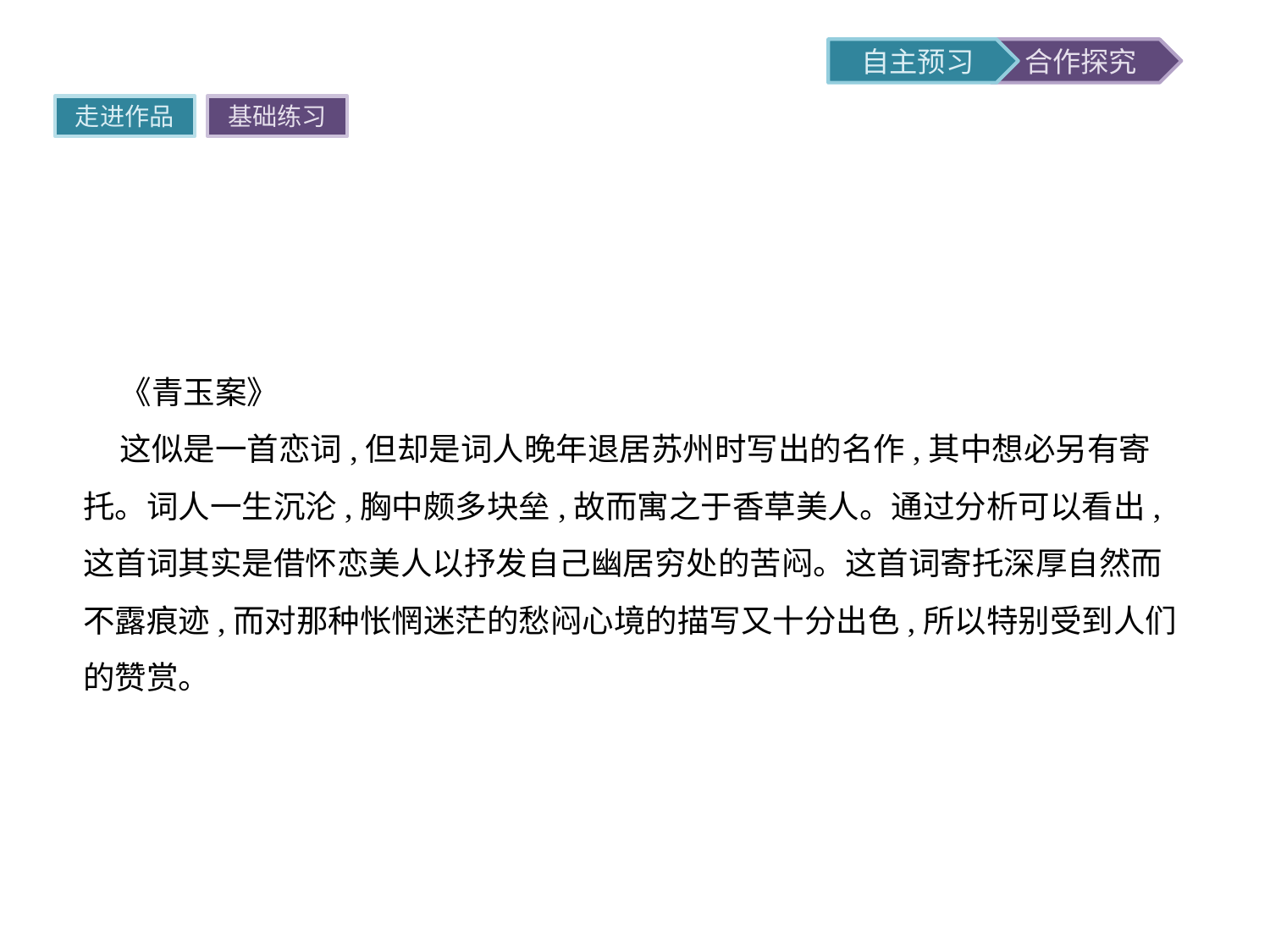

走进作品
基础练习
《青玉案》
这似是一首恋词,但却是词人晚年退居苏州时写出的名作,其中想必另有寄托。词人一生沉沦,胸中颇多块垒,故而寓之于香草美人。通过分析可以看出,这首词其实是借怀恋美人以抒发自己幽居穷处的苦闷。这首词寄托深厚自然而不露痕迹,而对那种怅惘迷茫的愁闷心境的描写又十分出色,所以特别受到人们的赞赏。